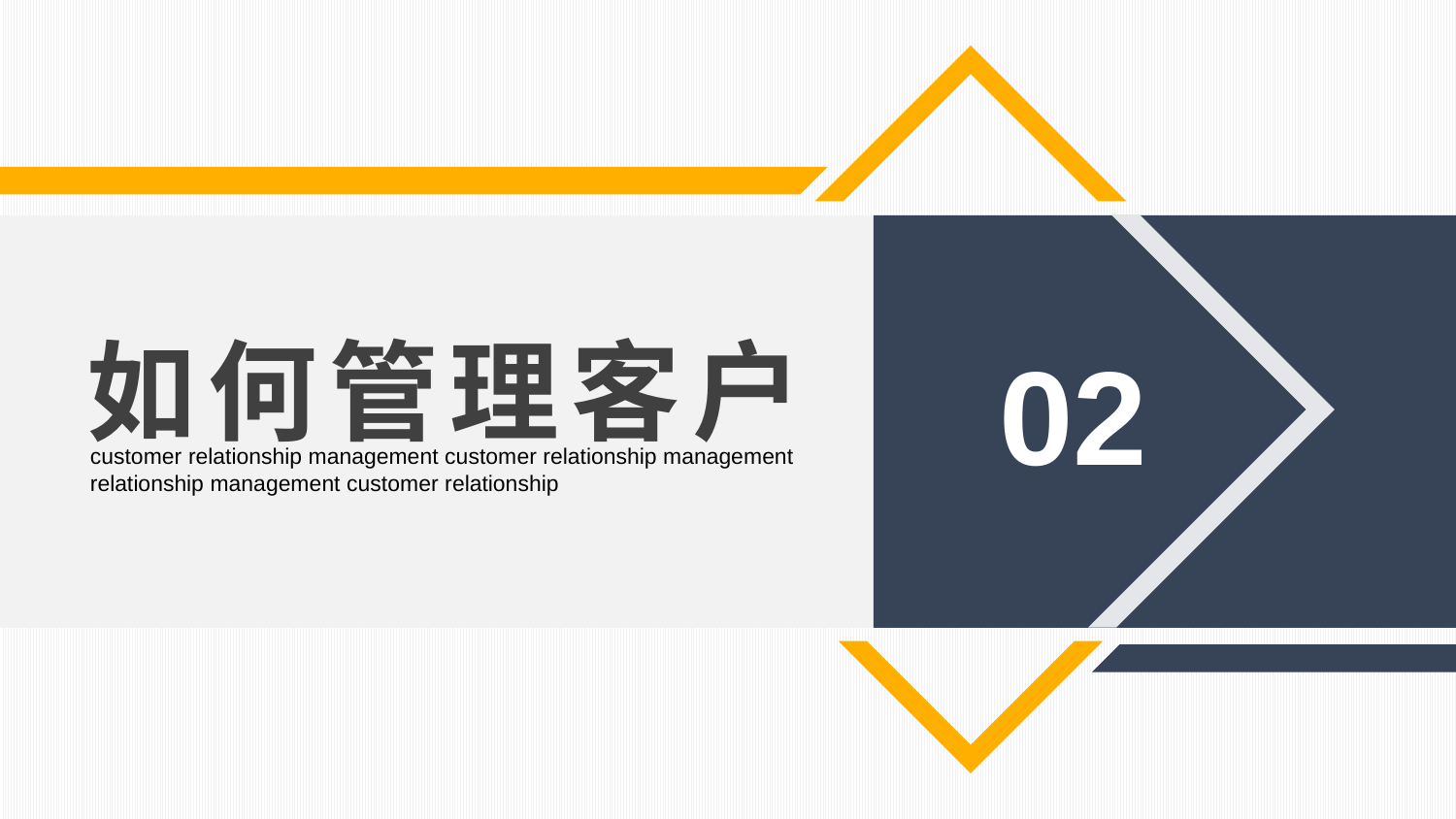

如何管理客户
02
customer relationship management customer relationship management
relationship management customer relationship